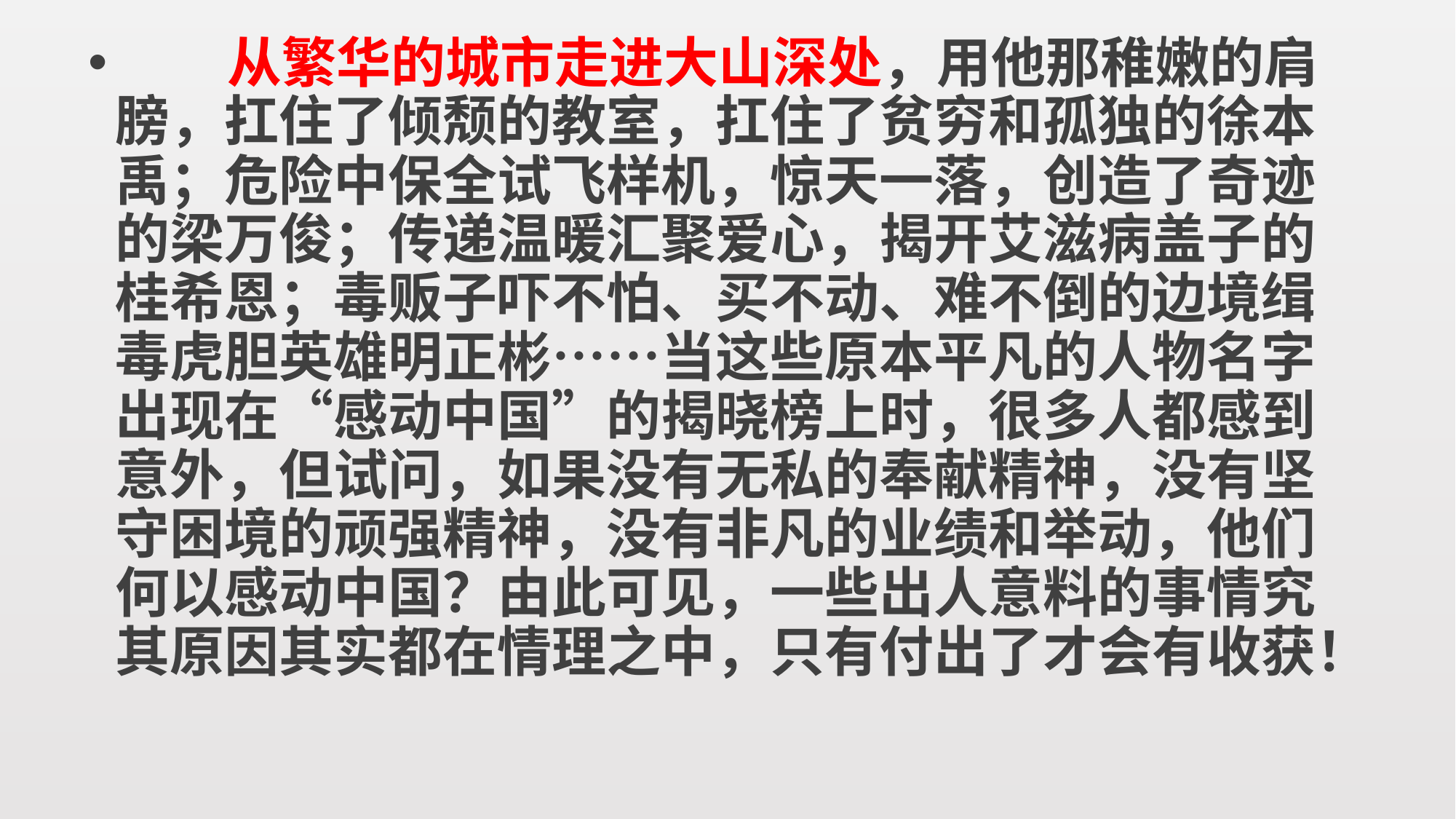

从繁华的城市走进大山深处，用他那稚嫩的肩膀，扛住了倾颓的教室，扛住了贫穷和孤独的徐本禹；危险中保全试飞样机，惊天一落，创造了奇迹的梁万俊；传递温暖汇聚爱心，揭开艾滋病盖子的桂希恩；毒贩子吓不怕、买不动、难不倒的边境缉毒虎胆英雄明正彬……当这些原本平凡的人物名字出现在“感动中国”的揭晓榜上时，很多人都感到意外，但试问，如果没有无私的奉献精神，没有坚守困境的顽强精神，没有非凡的业绩和举动，他们何以感动中国？由此可见，一些出人意料的事情究其原因其实都在情理之中，只有付出了才会有收获！